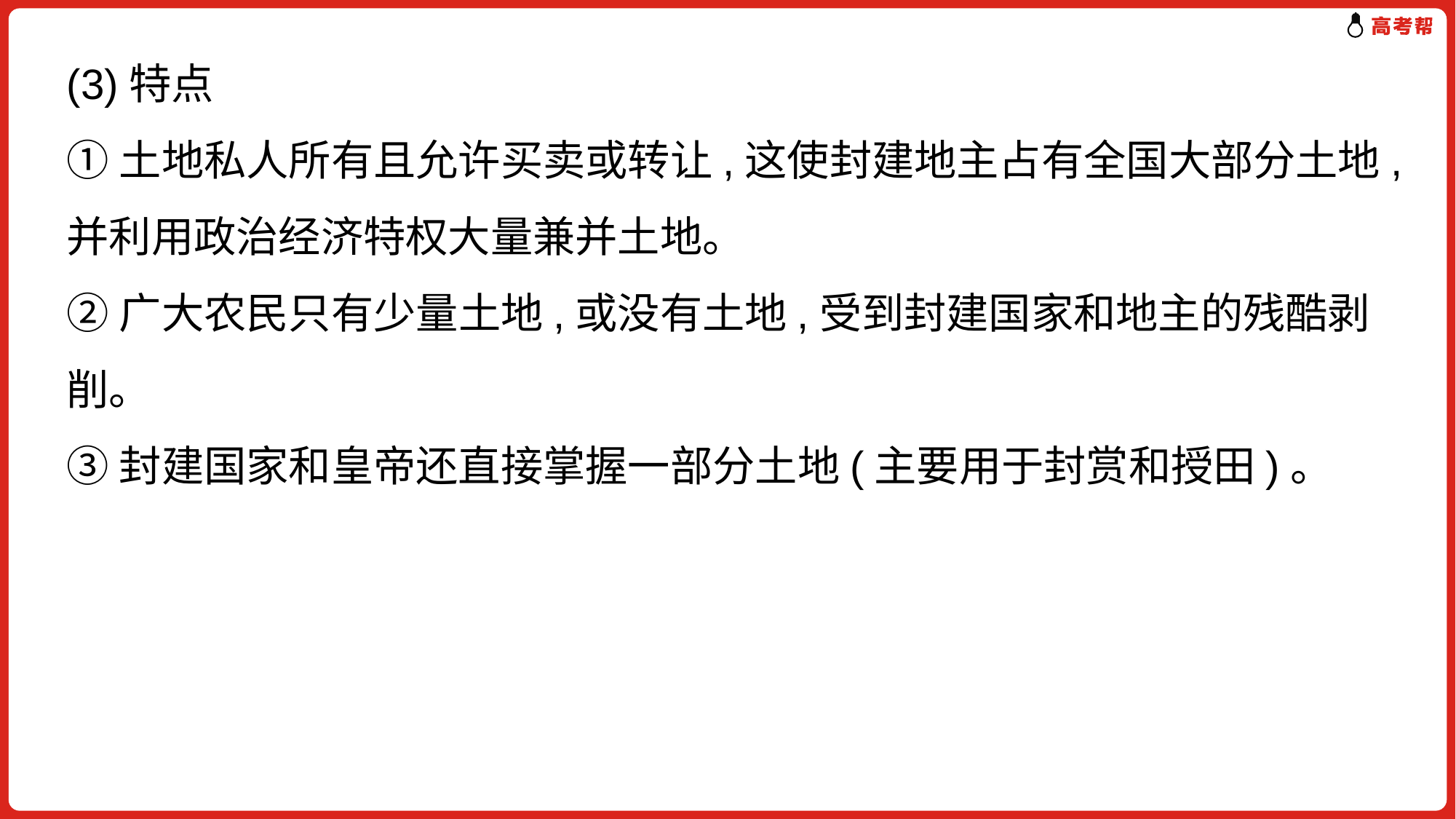

(3)特点
①土地私人所有且允许买卖或转让,这使封建地主占有全国大部分土地,并利用政治经济特权大量兼并土地。
②广大农民只有少量土地,或没有土地,受到封建国家和地主的残酷剥削。
③封建国家和皇帝还直接掌握一部分土地(主要用于封赏和授田)。